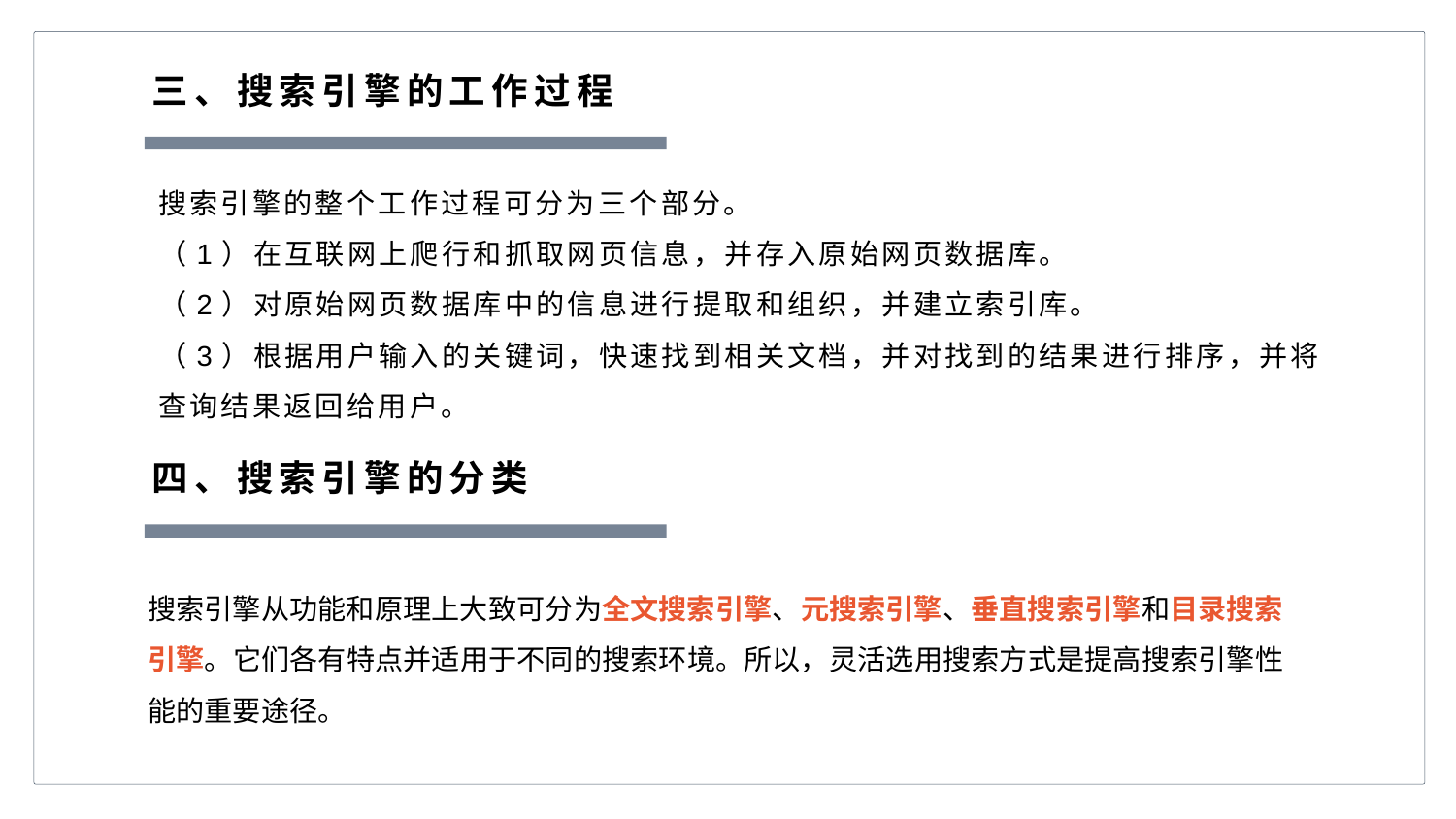

三、搜索引擎的工作过程

搜索引擎的整个工作过程可分为三个部分。
（1）在互联网上爬行和抓取网页信息，并存入原始网页数据库。
（2）对原始网页数据库中的信息进行提取和组织，并建立索引库。
（3）根据用户输入的关键词，快速找到相关文档，并对找到的结果进行排序，并将查询结果返回给用户。
四、搜索引擎的分类

搜索引擎从功能和原理上大致可分为全文搜索引擎、元搜索引擎、垂直搜索引擎和目录搜索引擎。它们各有特点并适用于不同的搜索环境。所以，灵活选用搜索方式是提高搜索引擎性能的重要途径。